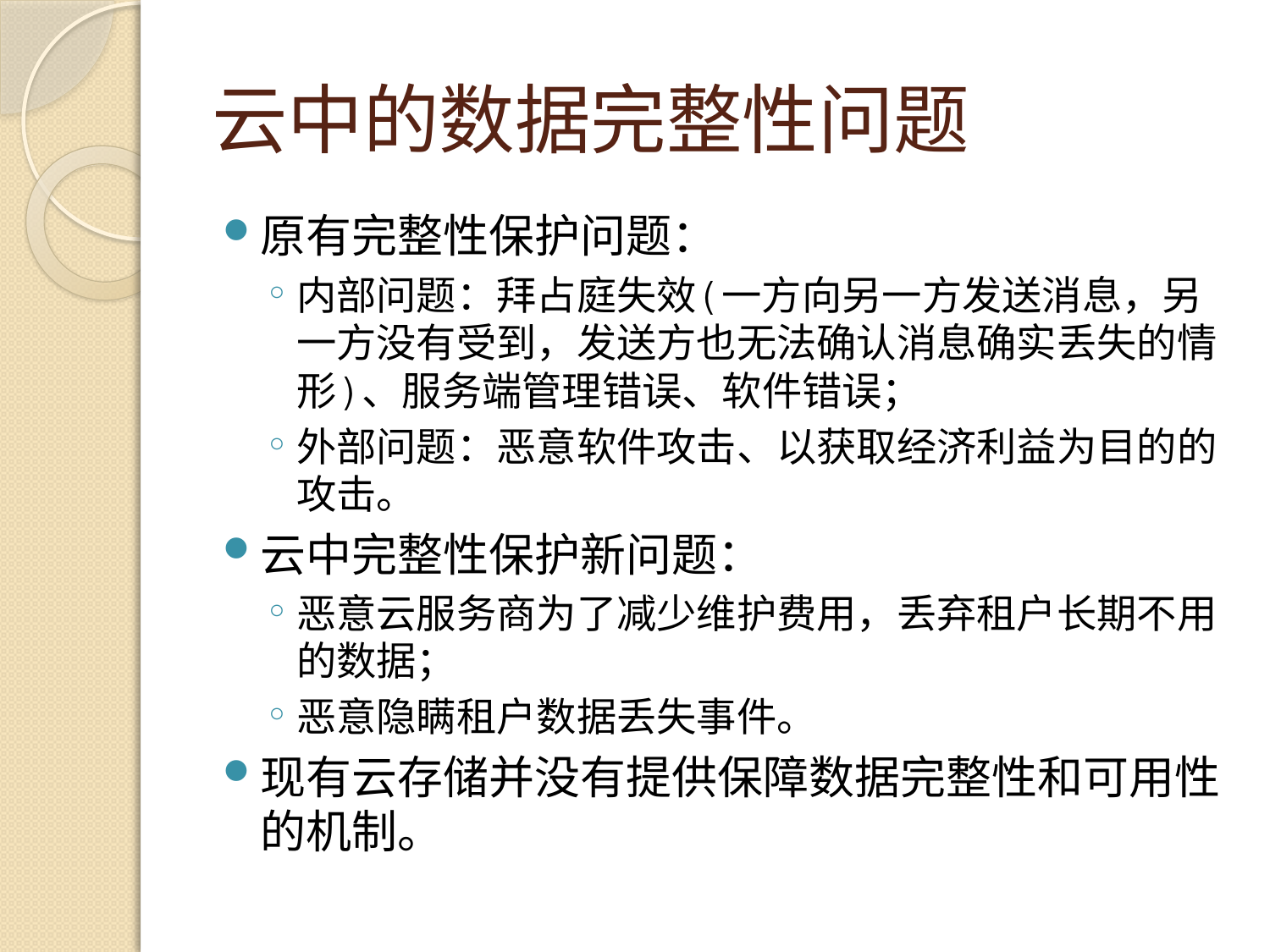

# 云中的数据完整性问题
原有完整性保护问题：
内部问题：拜占庭失效(一方向另一方发送消息，另一方没有受到，发送方也无法确认消息确实丢失的情形)、服务端管理错误、软件错误；
外部问题：恶意软件攻击、以获取经济利益为目的的攻击。
云中完整性保护新问题：
恶意云服务商为了减少维护费用，丢弃租户长期不用的数据；
恶意隐瞒租户数据丢失事件。
现有云存储并没有提供保障数据完整性和可用性的机制。